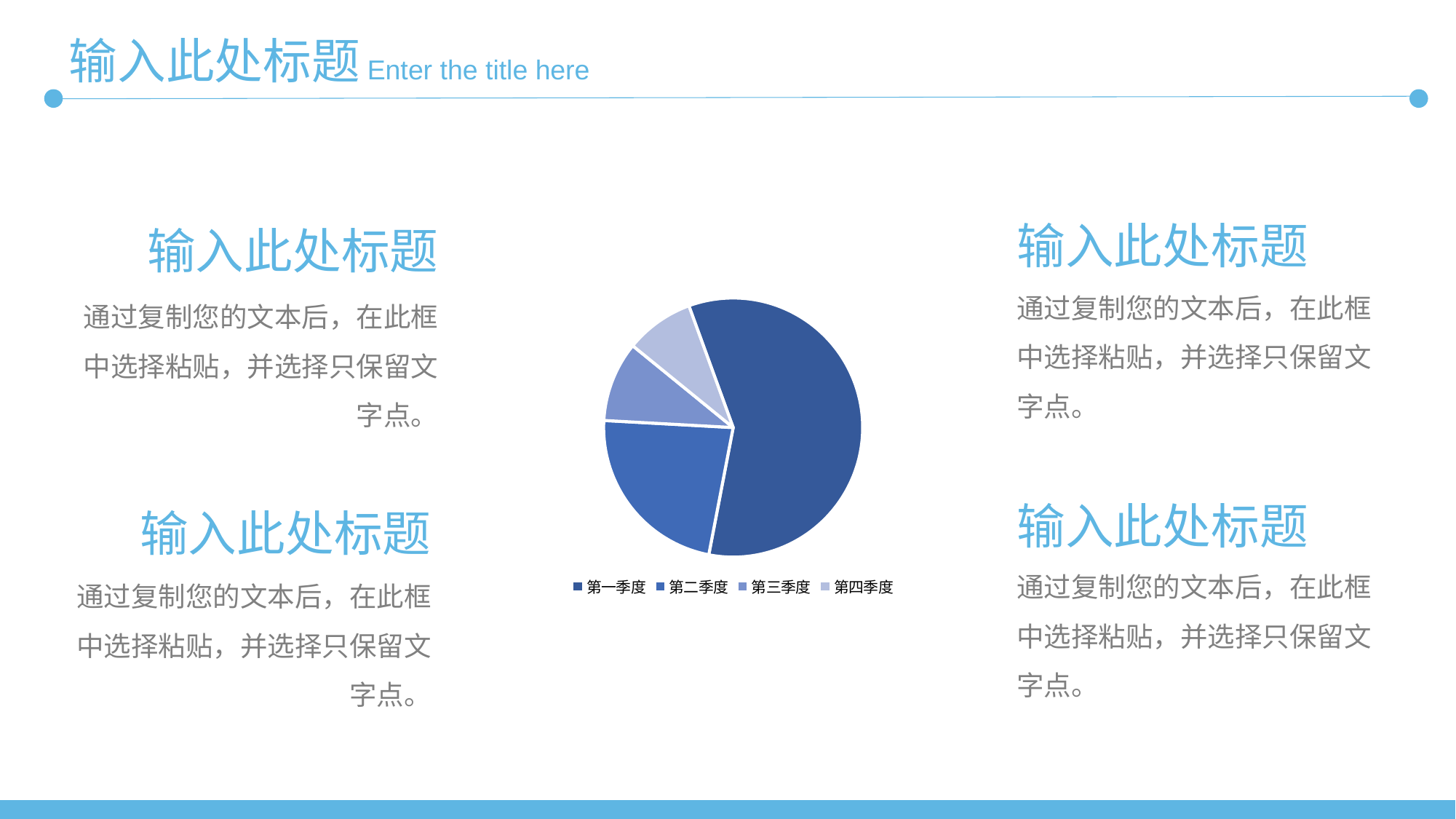

输入此处标题
Enter the title here

输入此处标题
输入此处标题
通过复制您的文本后，在此框中选择粘贴，并选择只保留文字点。
通过复制您的文本后，在此框中选择粘贴，并选择只保留文字点。

### Chart

| Category | 销售额 |
|---|---|
| 第一季度 | 8.2 |
| 第二季度 | 3.2 |
| 第三季度 | 1.4 |
| 第四季度 | 1.2 |
输入此处标题
输入此处标题
通过复制您的文本后，在此框中选择粘贴，并选择只保留文字点。
通过复制您的文本后，在此框中选择粘贴，并选择只保留文字点。